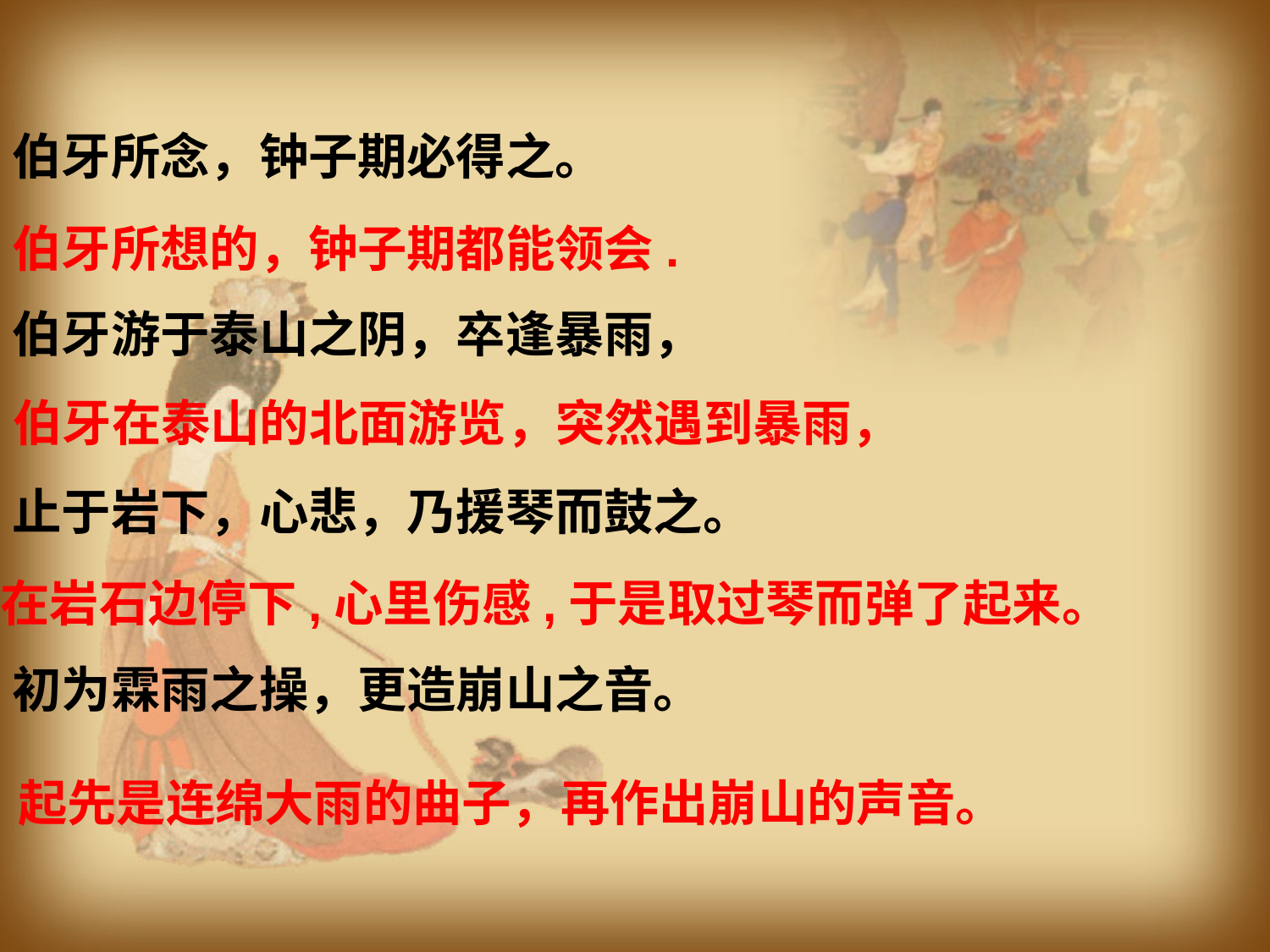

伯牙所念，钟子期必得之。

伯牙游于泰山之阴，卒逢暴雨，

止于岩下，心悲，乃援琴而鼓之。

初为霖雨之操，更造崩山之音。

伯牙所想的，钟子期都能领会.
伯牙在泰山的北面游览，突然遇到暴雨，
在岩石边停下,心里伤感,于是取过琴而弹了起来。
起先是连绵大雨的曲子，再作出崩山的声音。